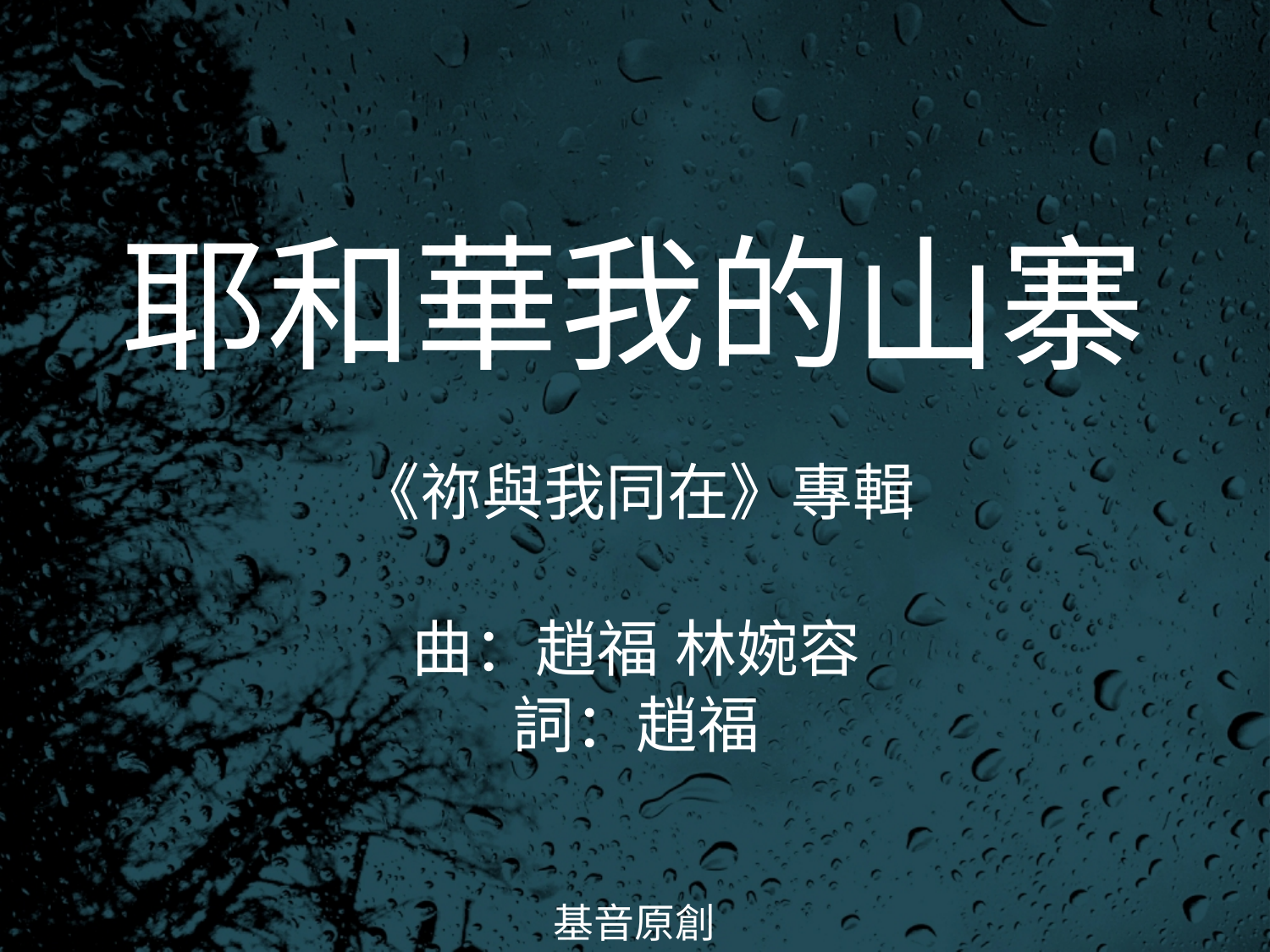

耶和華我的山寨
# 《祢與我同在》專輯 曲：趙福 林婉容 詞：趙福

基音原創